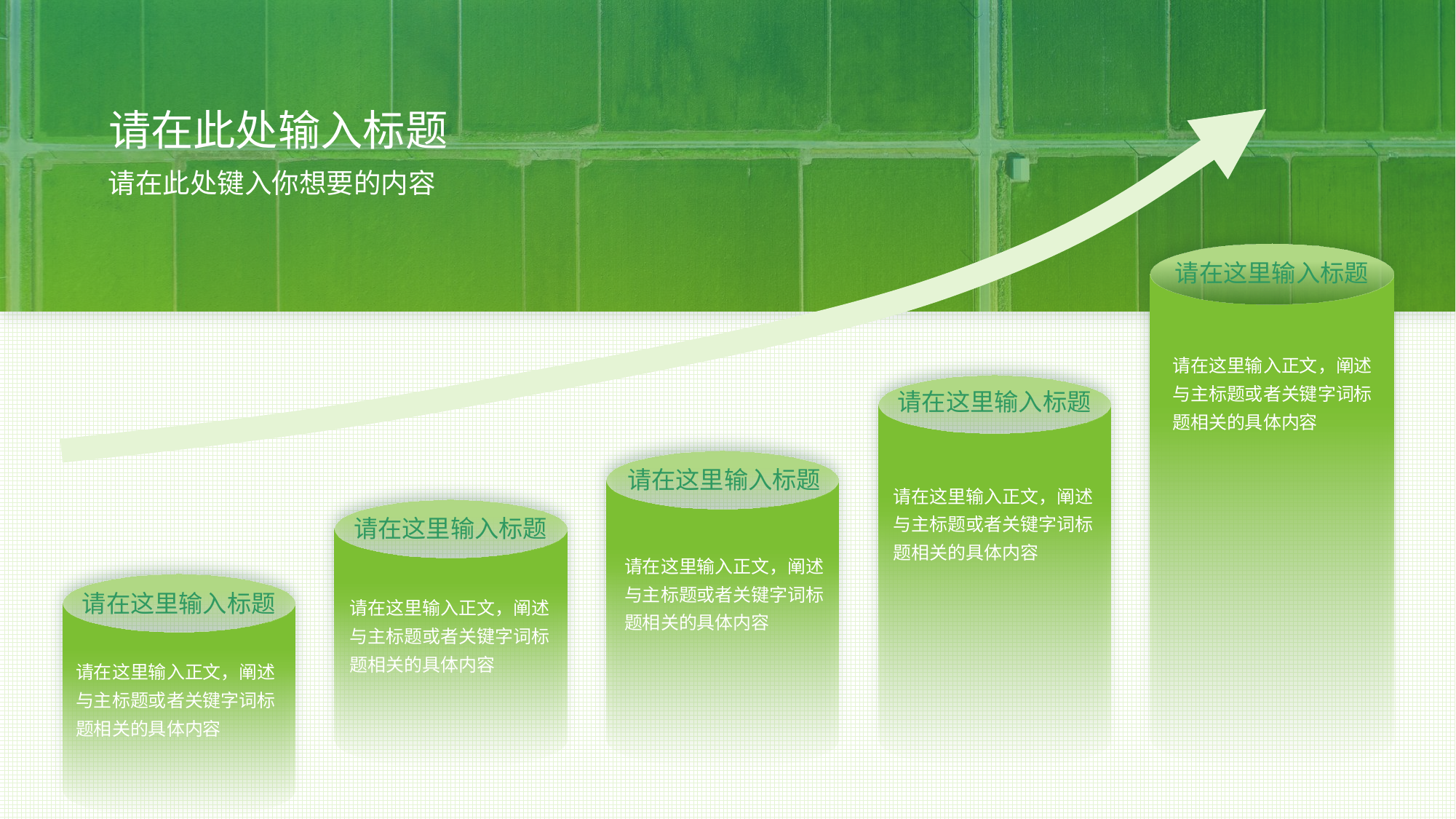

# 请在此处输入标题

请在此处键入你想要的内容

请在这里输入标题
请在这里输入正文，阐述与主标题或者关键字词标题相关的具体内容

请在这里输入标题
请在这里输入正文，阐述与主标题或者关键字词标题相关的具体内容

请在这里输入标题
请在这里输入正文，阐述与主标题或者关键字词标题相关的具体内容

请在这里输入标题
请在这里输入正文，阐述与主标题或者关键字词标题相关的具体内容

请在这里输入标题
请在这里输入正文，阐述与主标题或者关键字词标题相关的具体内容